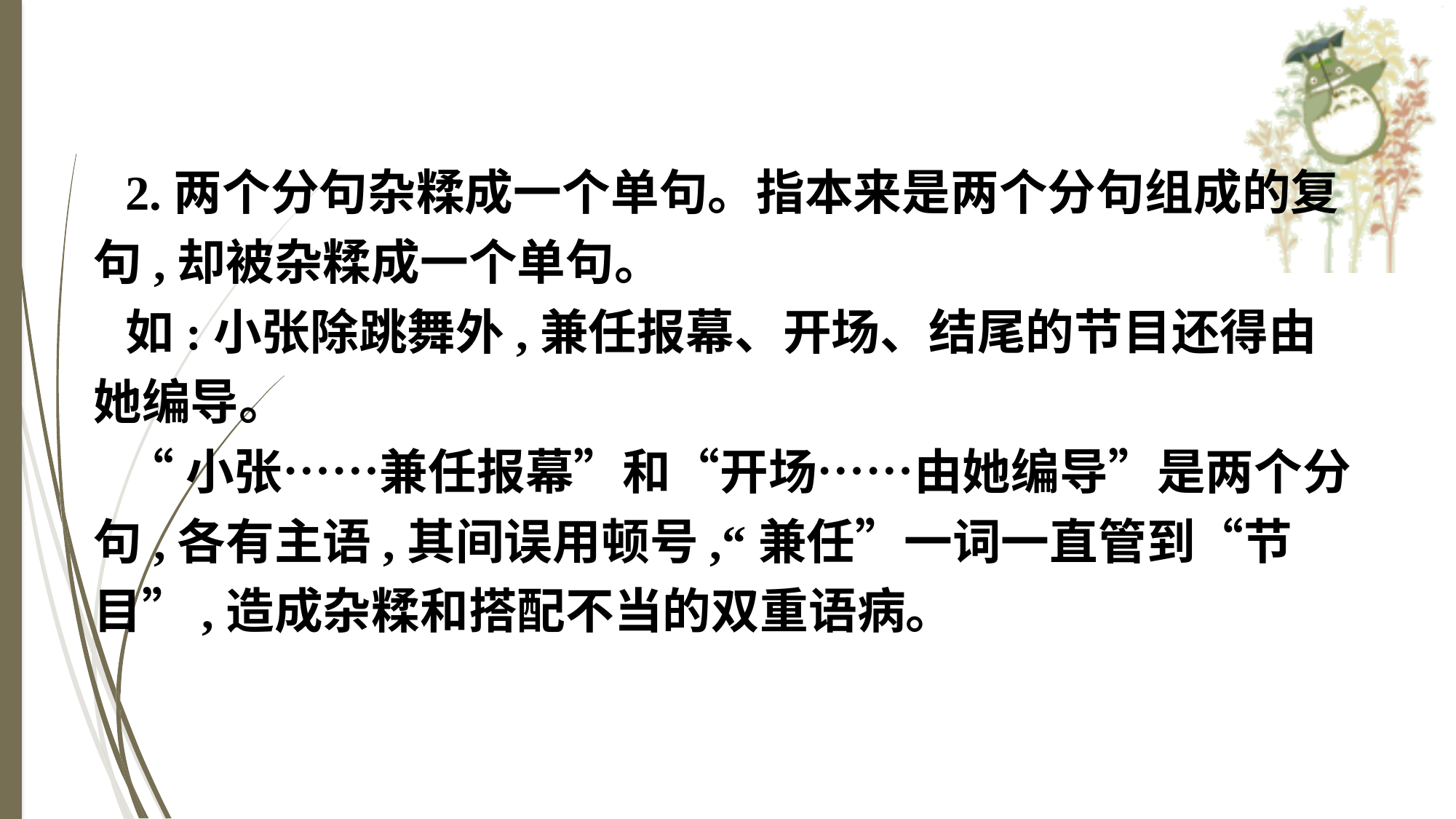

2.两个分句杂糅成一个单句。指本来是两个分句组成的复句,却被杂糅成一个单句。
如:小张除跳舞外,兼任报幕、开场、结尾的节目还得由她编导。
“小张……兼任报幕”和“开场……由她编导”是两个分句,各有主语,其间误用顿号,“兼任”一词一直管到“节目”,造成杂糅和搭配不当的双重语病。